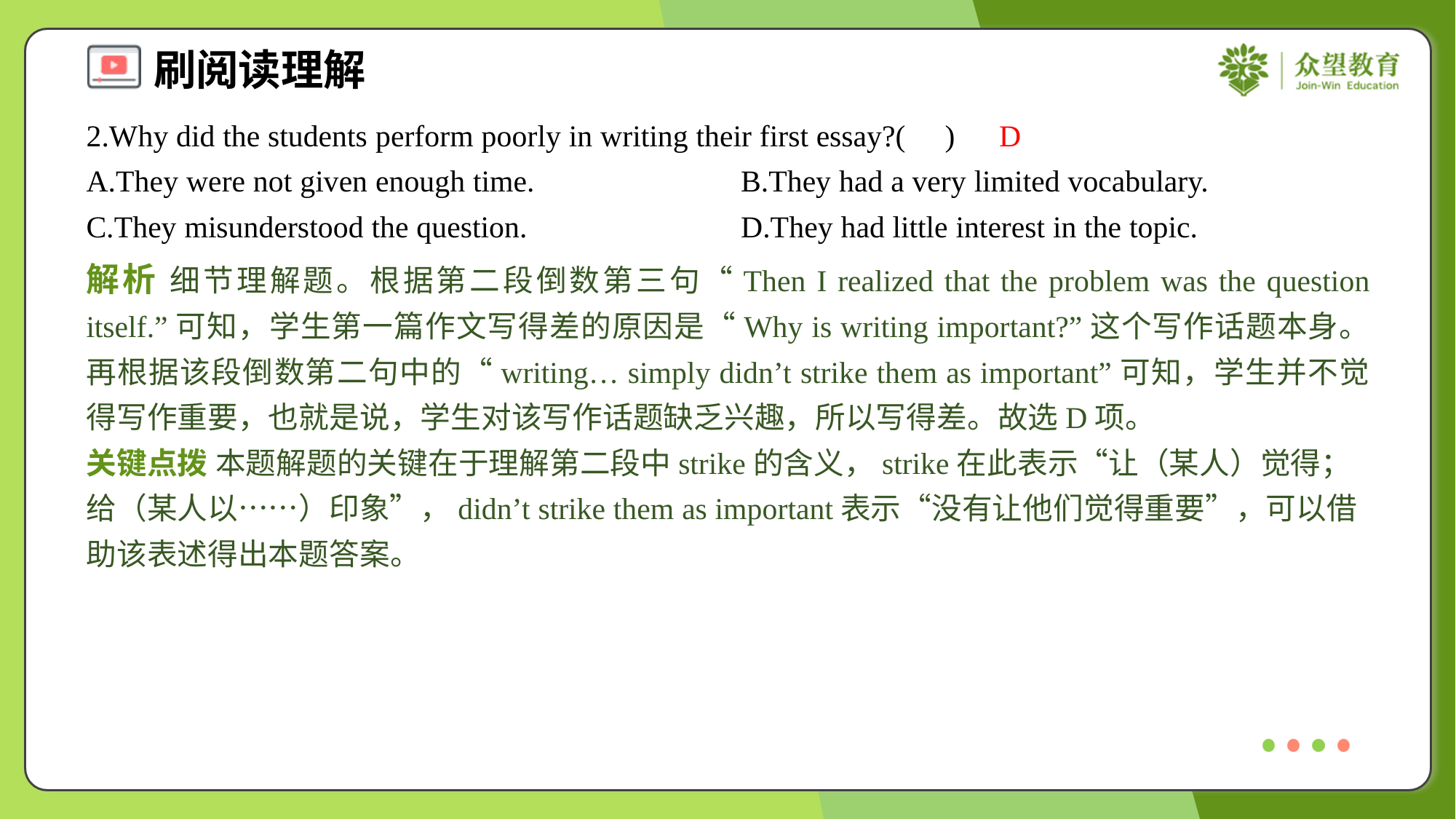

2.Why did the students perform poorly in writing their first essay?(     )
D
A.They were not given enough time.	B.They had a very limited vocabulary.
C.They misunderstood the question.	D.They had little interest in the topic.
解析 细节理解题。根据第二段倒数第三句“Then I realized that the problem was the question itself.”可知，学生第一篇作文写得差的原因是“Why is writing important?”这个写作话题本身。再根据该段倒数第二句中的“writing… simply didn’t strike them as important”可知，学生并不觉得写作重要，也就是说，学生对该写作话题缺乏兴趣，所以写得差。故选D项。
关键点拨 本题解题的关键在于理解第二段中strike的含义，strike在此表示“让（某人）觉得；给（某人以……）印象”，didn’t strike them as important表示“没有让他们觉得重要”，可以借助该表述得出本题答案。